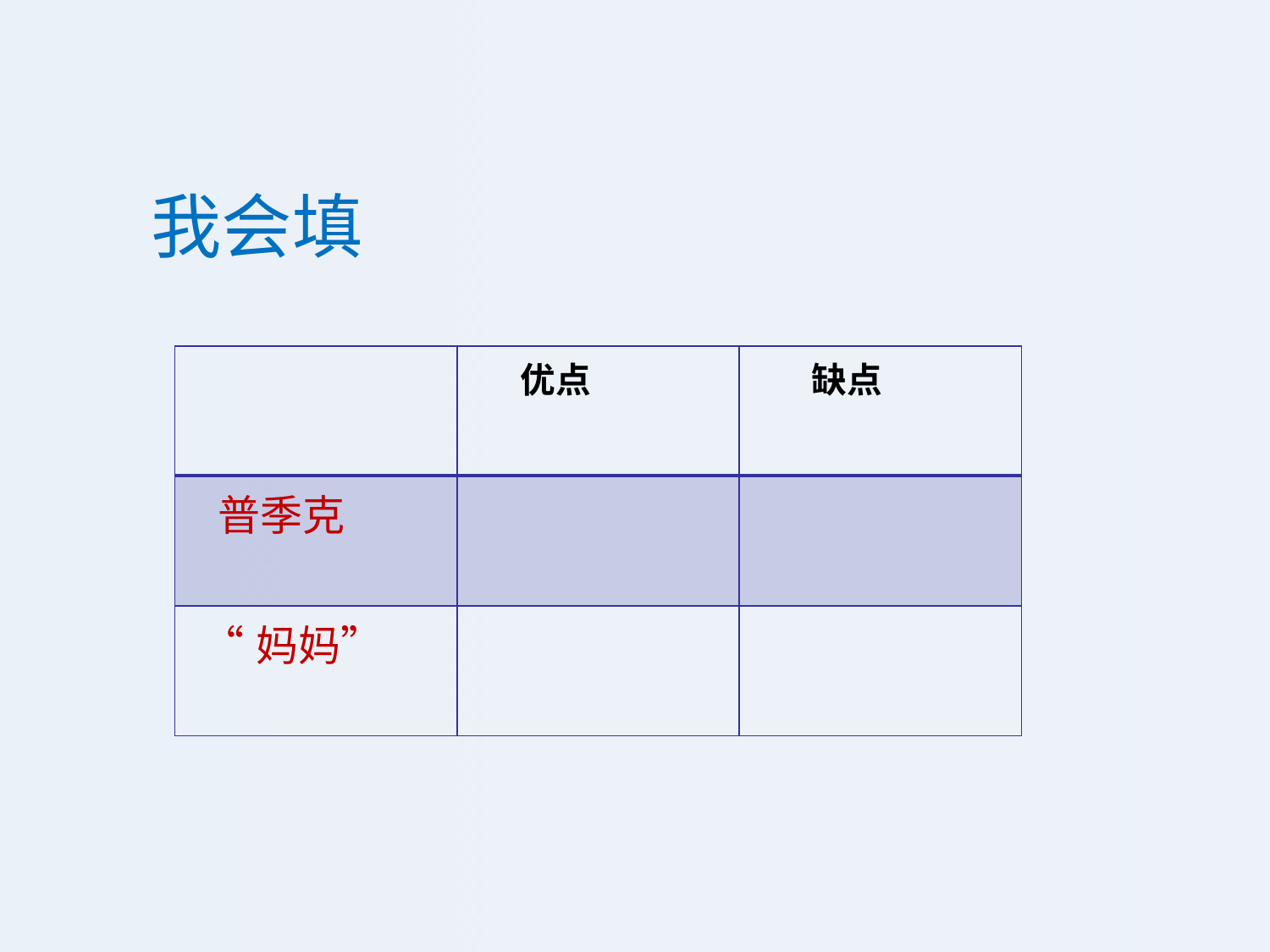

我会填
|  | 优点 | 缺点 |
| --- | --- | --- |
| 普季克 |  |  |
| “妈妈” |  |  |